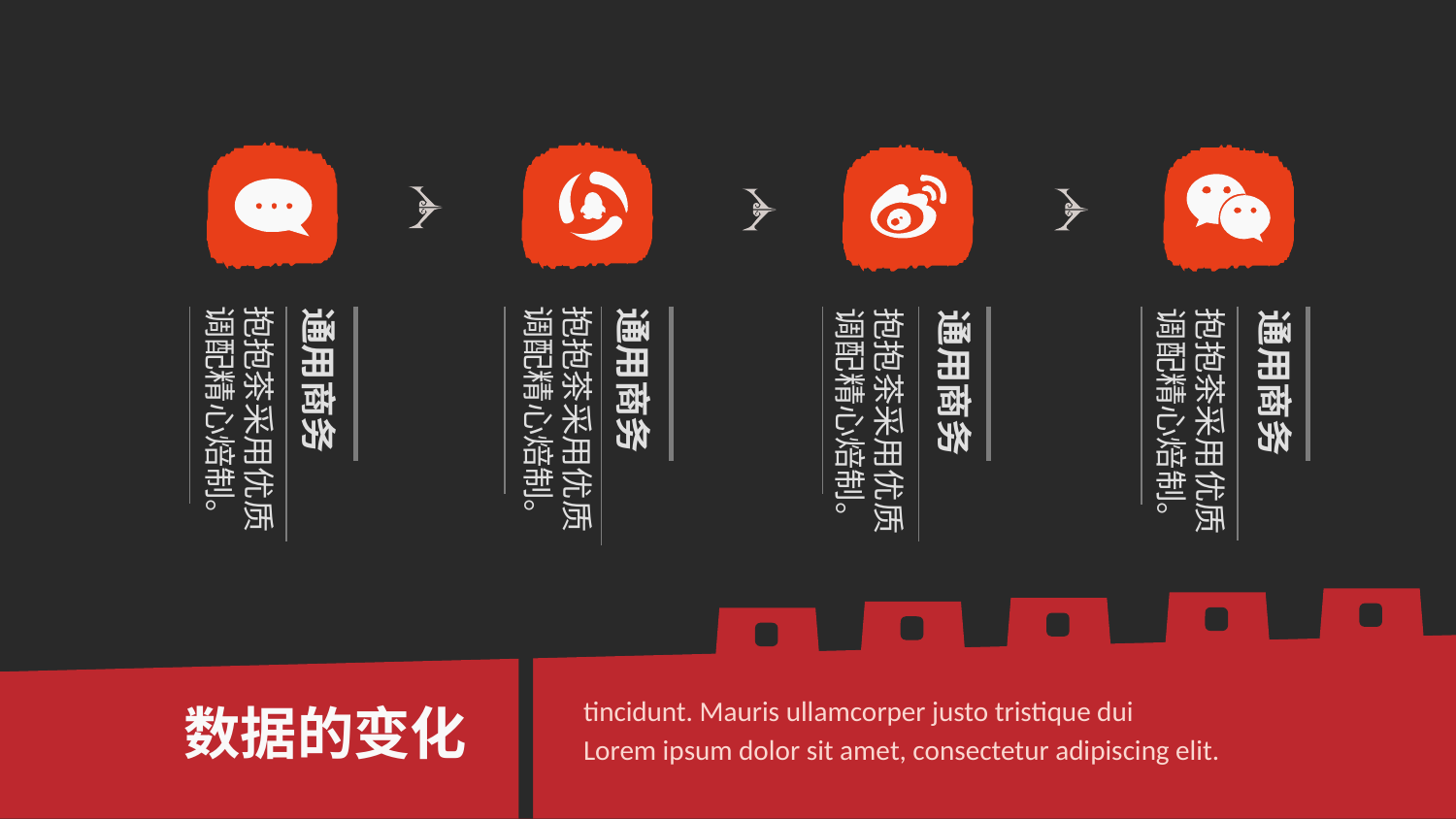

抱抱茶采用优质调配精心焙制。
抱抱茶采用优质调配精心焙制。
通用商务
通用商务
抱抱茶采用优质调配精心焙制。
抱抱茶采用优质调配精心焙制。
通用商务
通用商务

tincidunt. Mauris ullamcorper justo tristique dui
Lorem ipsum dolor sit amet, consectetur adipiscing elit.
数据的变化